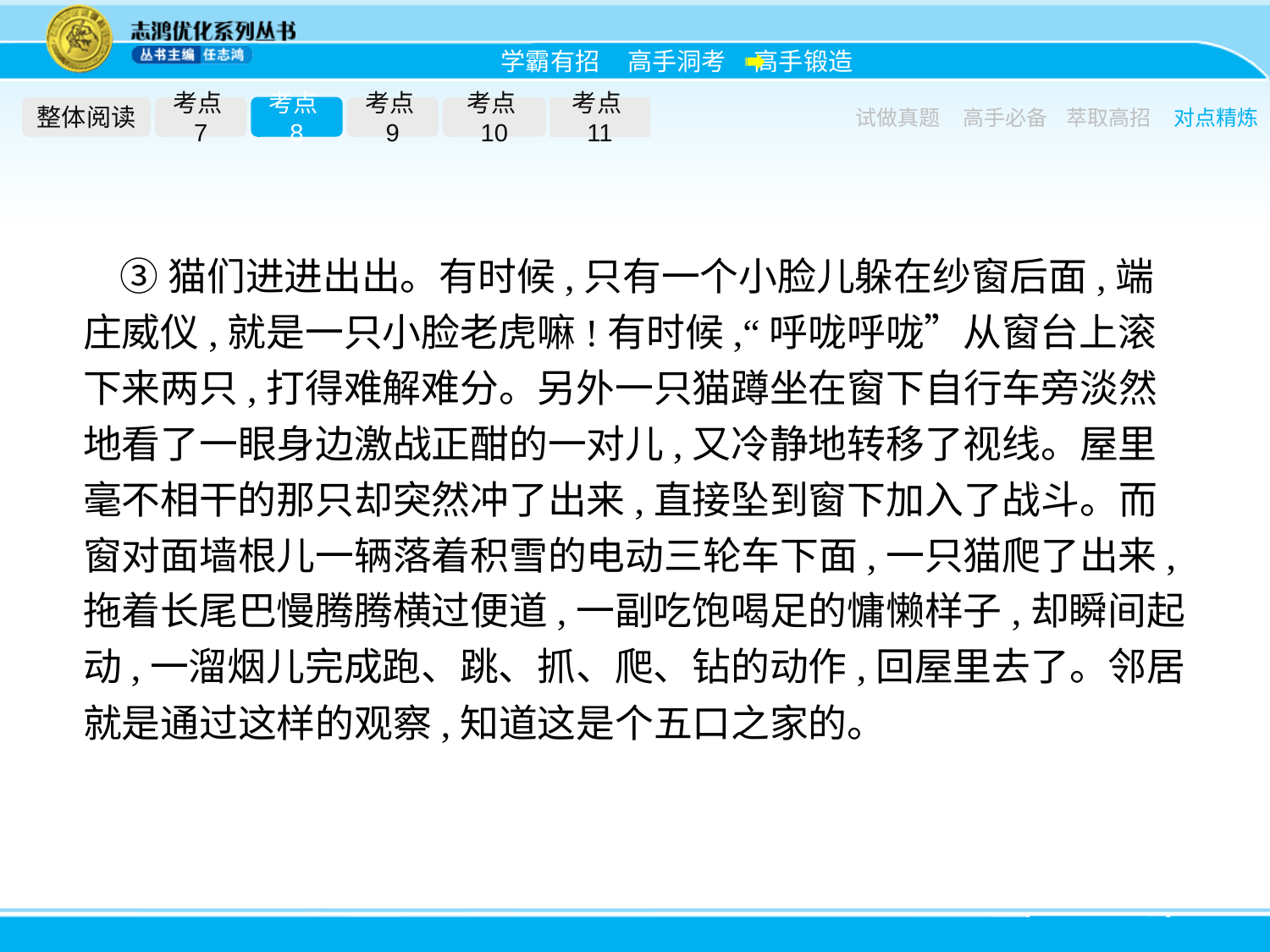

整体阅读
考点7
考点8
考点9
考点10
考点11
试做真题
高手必备
萃取高招
对点精炼
③猫们进进出出。有时候,只有一个小脸儿躲在纱窗后面,端庄威仪,就是一只小脸老虎嘛!有时候,“呼咙呼咙”从窗台上滚下来两只,打得难解难分。另外一只猫蹲坐在窗下自行车旁淡然地看了一眼身边激战正酣的一对儿,又冷静地转移了视线。屋里毫不相干的那只却突然冲了出来,直接坠到窗下加入了战斗。而窗对面墙根儿一辆落着积雪的电动三轮车下面,一只猫爬了出来,拖着长尾巴慢腾腾横过便道,一副吃饱喝足的慵懒样子,却瞬间起动,一溜烟儿完成跑、跳、抓、爬、钻的动作,回屋里去了。邻居就是通过这样的观察,知道这是个五口之家的。